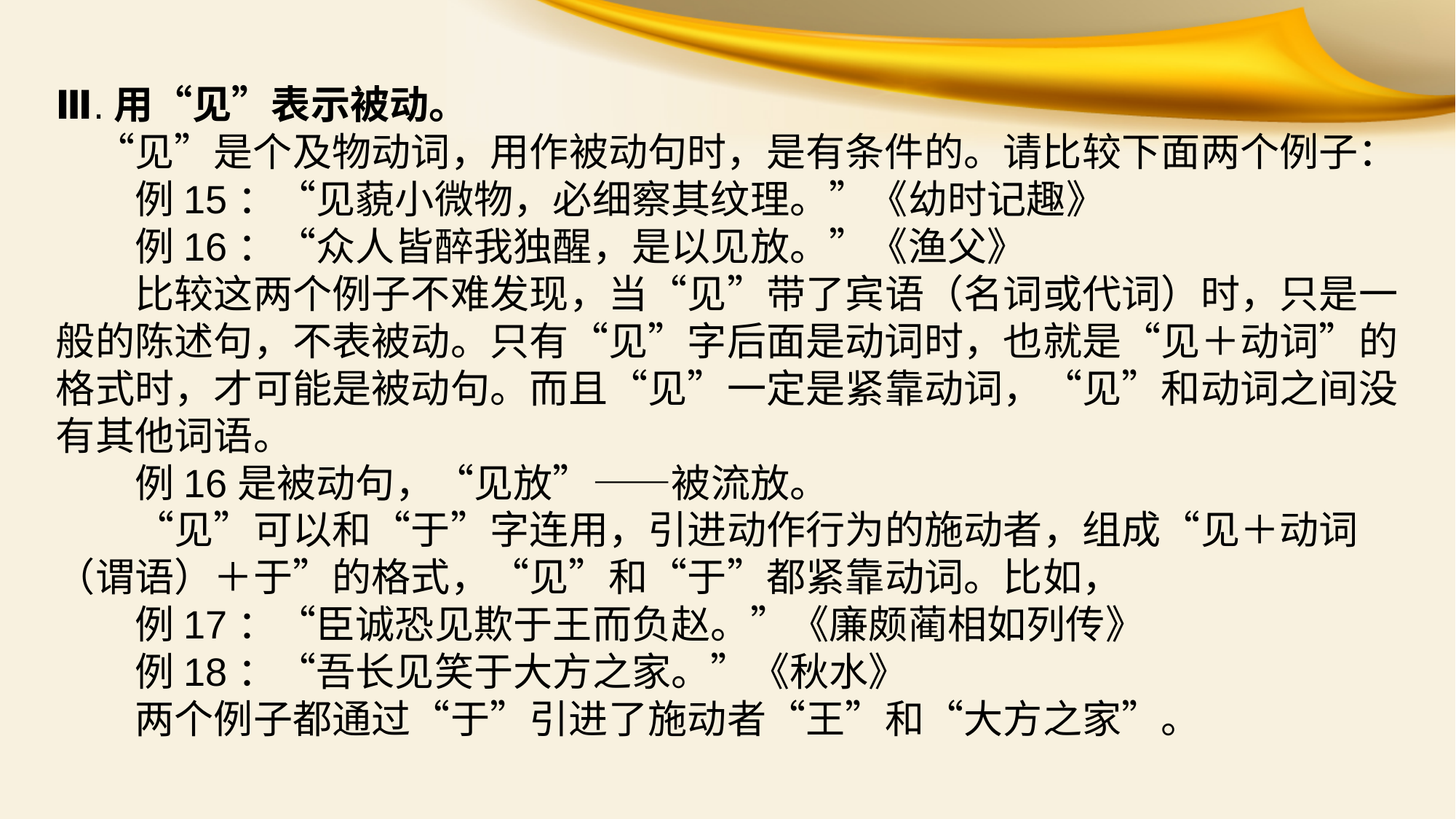

Ⅲ.用“见”表示被动。
　“见”是个及物动词，用作被动句时，是有条件的。请比较下面两个例子：
　　例15：“见藐小微物，必细察其纹理。”《幼时记趣》
　　例16：“众人皆醉我独醒，是以见放。”《渔父》
　　比较这两个例子不难发现，当“见”带了宾语（名词或代词）时，只是一般的陈述句，不表被动。只有“见”字后面是动词时，也就是“见＋动词”的格式时，才可能是被动句。而且“见”一定是紧靠动词，“见”和动词之间没有其他词语。
　　例16是被动句，“见放”——被流放。
　　“见”可以和“于”字连用，引进动作行为的施动者，组成“见＋动词（谓语）＋于”的格式，“见”和“于”都紧靠动词。比如，
　　例17：“臣诚恐见欺于王而负赵。”《廉颇蔺相如列传》
　　例18：“吾长见笑于大方之家。”《秋水》
　　两个例子都通过“于”引进了施动者“王”和“大方之家”。